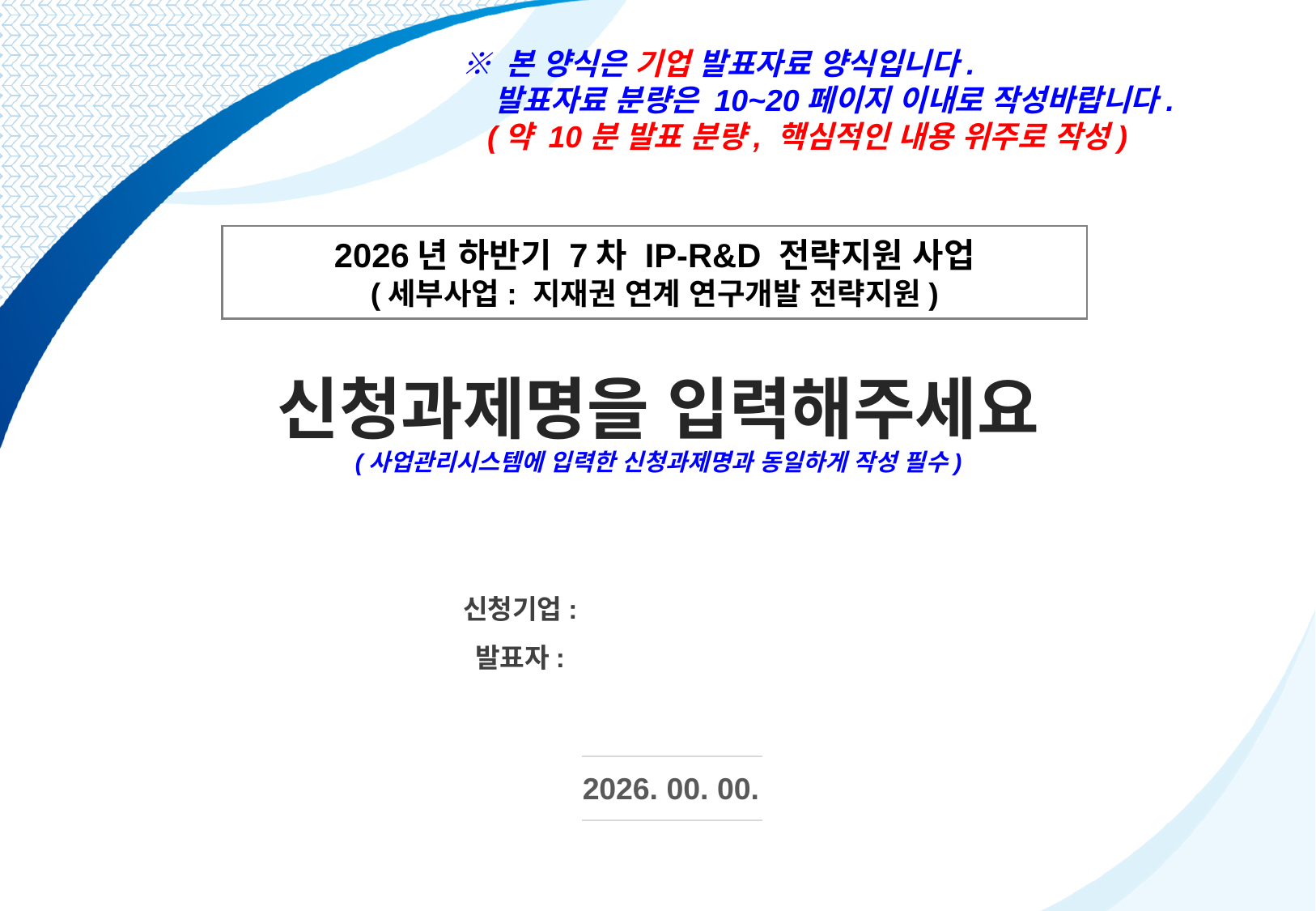

※ 본 양식은 기업 발표자료 양식입니다.
   발표자료 분량은 10~20페이지 이내로 작성바랍니다.
   (약 10분 발표 분량, 핵심적인 내용 위주로 작성)
2026년 하반기 7차 IP-R&D 전략지원 사업
(세부사업: 지재권 연계 연구개발 전략지원)
신청과제명을 입력해주세요
(사업관리시스템에 입력한 신청과제명과 동일하게 작성 필수)
신청기업:
발표자:
2026. 00. 00.